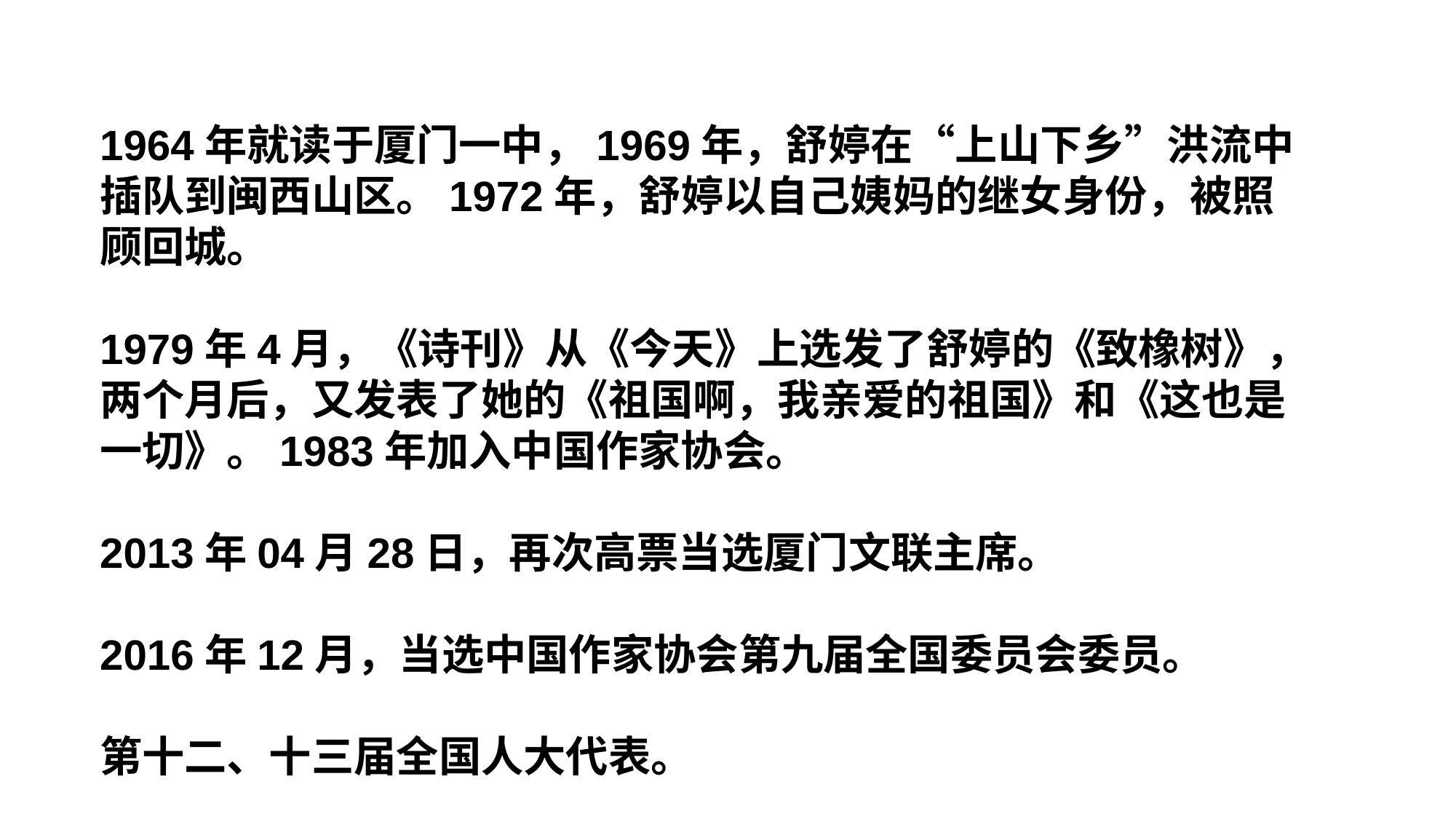

1964年就读于厦门一中，1969年，舒婷在“上山下乡”洪流中插队到闽西山区。1972年，舒婷以自己姨妈的继女身份，被照顾回城。

1979年4月，《诗刊》从《今天》上选发了舒婷的《致橡树》，两个月后，又发表了她的《祖国啊，我亲爱的祖国》和《这也是一切》。1983年加入中国作家协会。

2013年04月28日，再次高票当选厦门文联主席。

2016年12月，当选中国作家协会第九届全国委员会委员。

第十二、十三届全国人大代表。